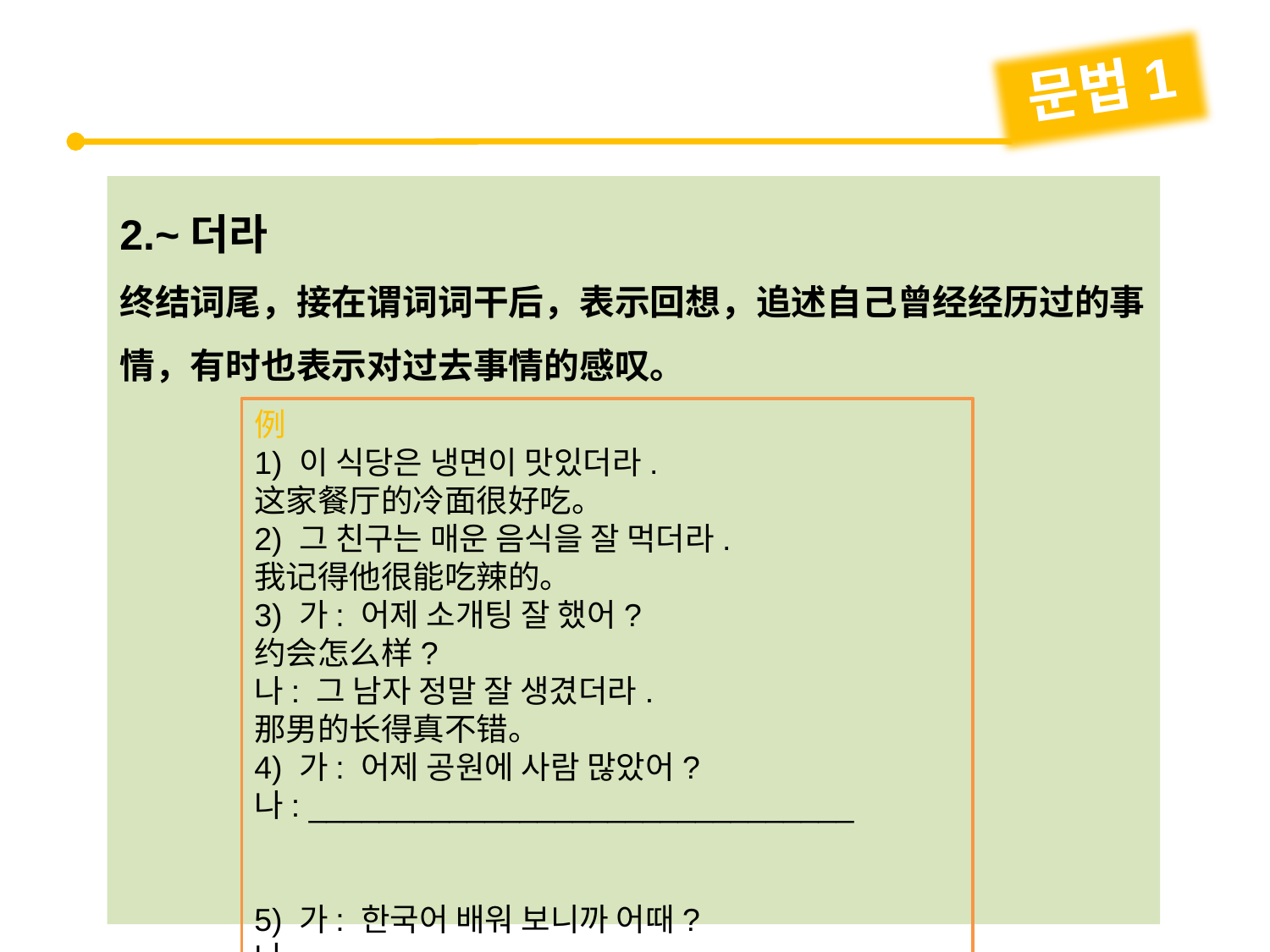

문법1
2.~더라
终结词尾，接在谓词词干后，表示回想，追述自己曾经经历过的事情，有时也表示对过去事情的感叹。

例
1) 이 식당은 냉면이 맛있더라.
这家餐厅的冷面很好吃。
2) 그 친구는 매운 음식을 잘 먹더라.
我记得他很能吃辣的。
3) 가: 어제 소개팅 잘 했어?
约会怎么样?
나: 그 남자 정말 잘 생겼더라.
那男的长得真不错。
4) 가: 어제 공원에 사람 많았어?
나: _______________________________
5) 가: 한국어 배워 보니까 어때?
나:_______________________________